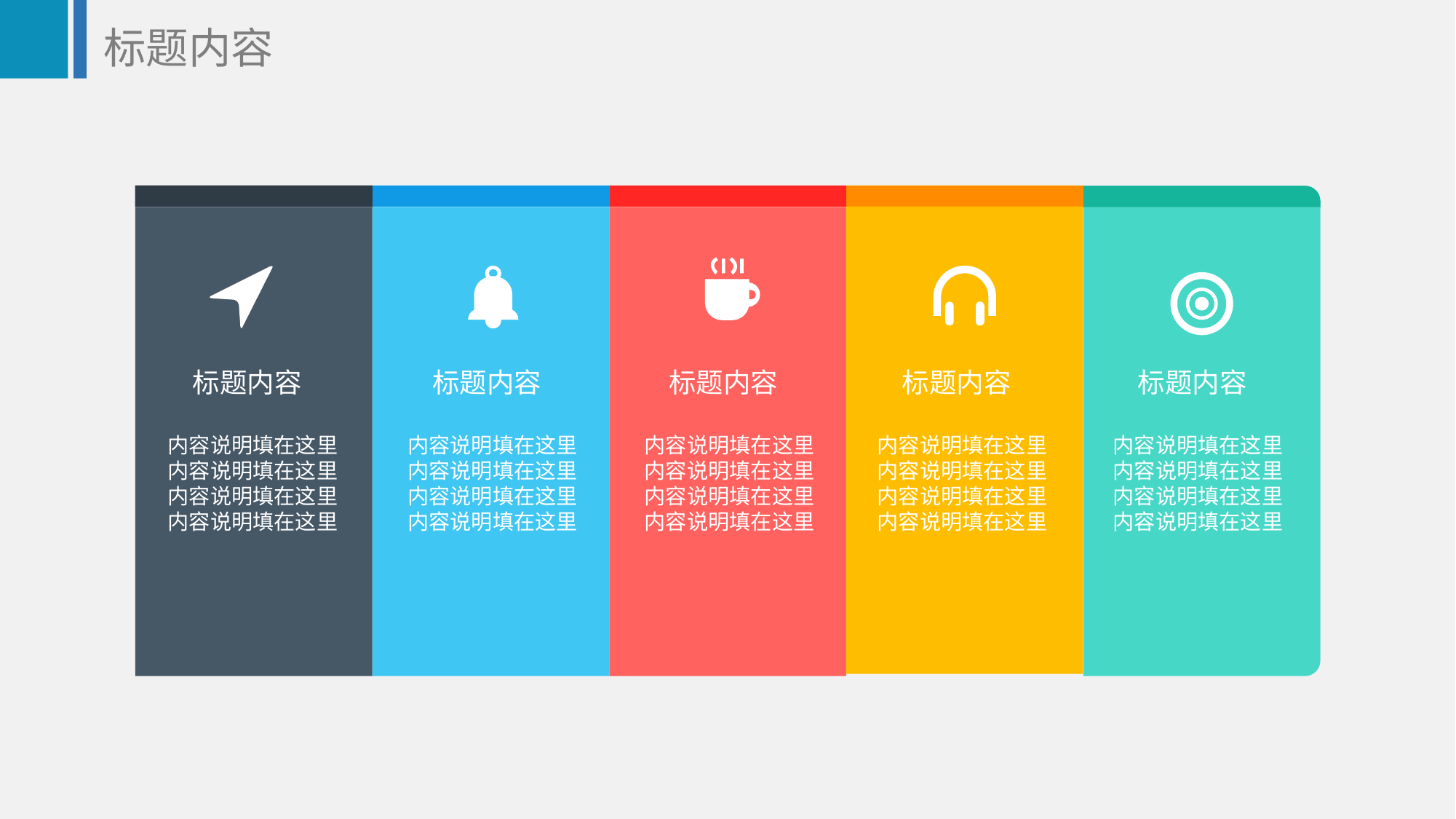

标题内容

标题内容
标题内容
标题内容
标题内容
标题内容
内容说明填在这里内容说明填在这里
内容说明填在这里内容说明填在这里
内容说明填在这里内容说明填在这里
内容说明填在这里内容说明填在这里
内容说明填在这里内容说明填在这里
内容说明填在这里内容说明填在这里
内容说明填在这里内容说明填在这里
内容说明填在这里内容说明填在这里
内容说明填在这里内容说明填在这里
内容说明填在这里内容说明填在这里